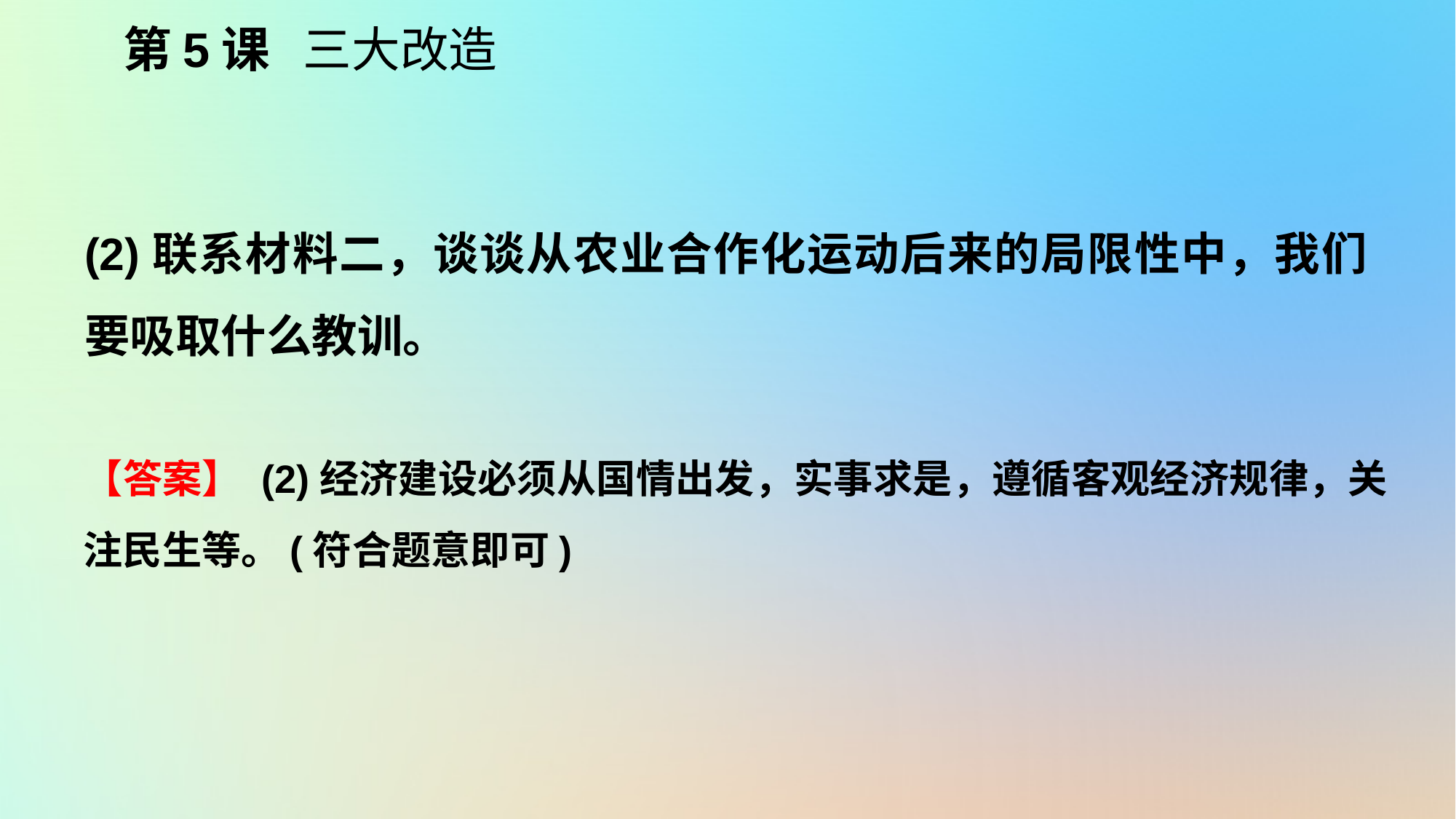

第5课   三大改造
(2)联系材料二，谈谈从农业合作化运动后来的局限性中，我们要吸取什么教训。
【答案】 (2)经济建设必须从国情出发，实事求是，遵循客观经济规律，关注民生等。(符合题意即可)